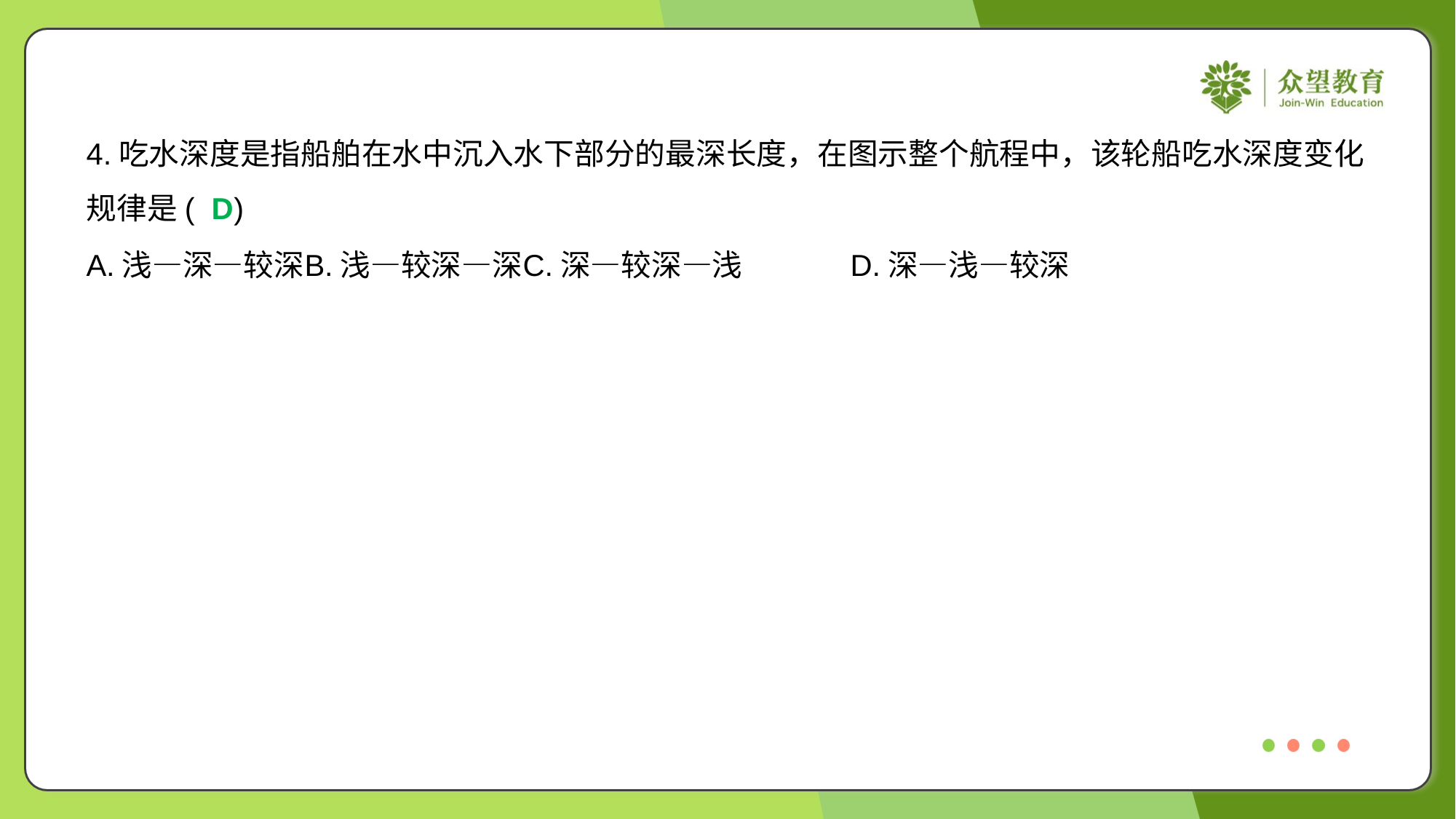

4.吃水深度是指船舶在水中沉入水下部分的最深长度，在图示整个航程中，该轮船吃水深度变化
规律是(     )
D
A.浅—深—较深	B.浅—较深—深	C.深—较深—浅	D.深—浅—较深